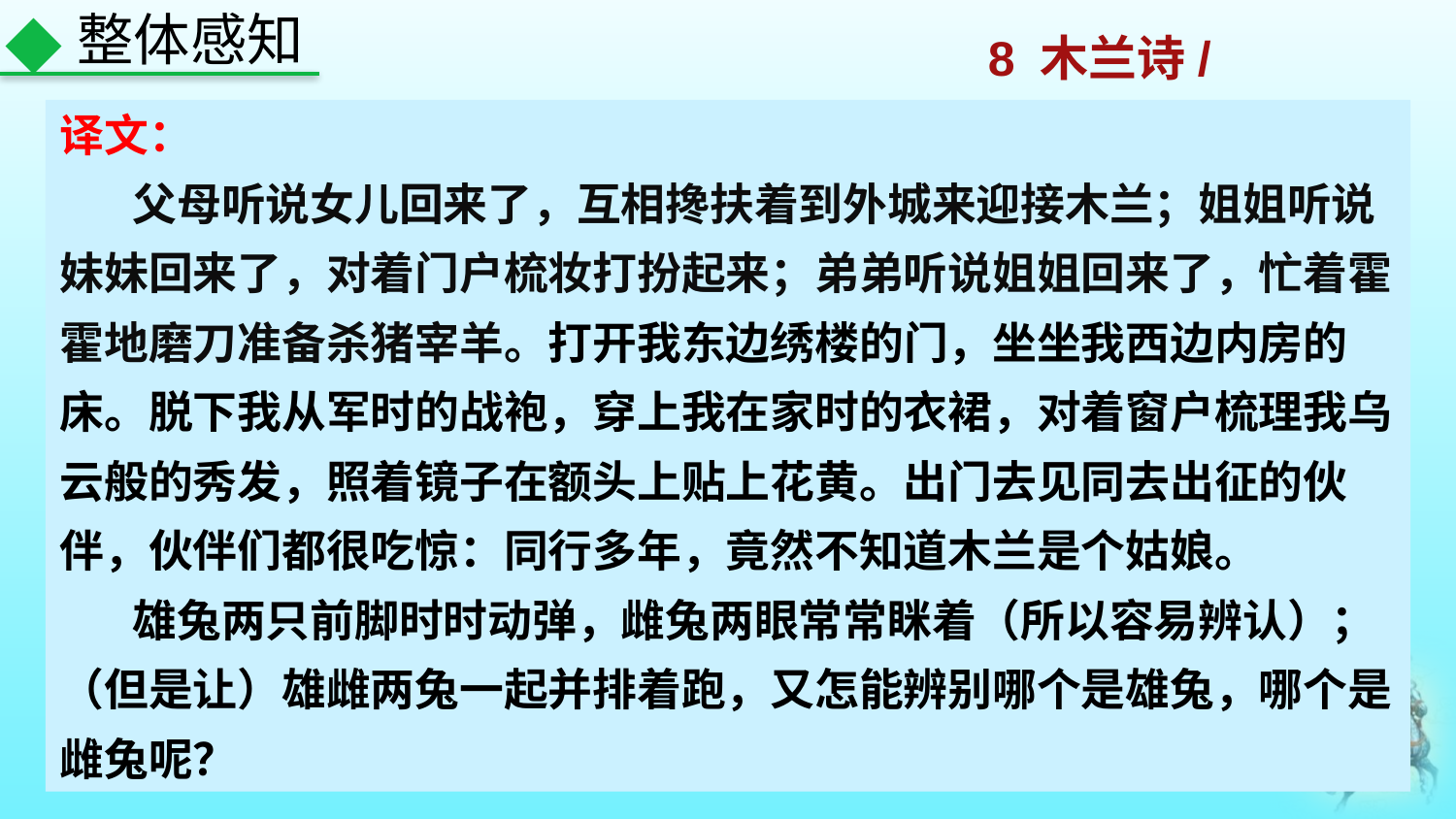

整体感知

译文：
父母听说女儿回来了，互相搀扶着到外城来迎接木兰；姐姐听说妹妹回来了，对着门户梳妆打扮起来；弟弟听说姐姐回来了，忙着霍霍地磨刀准备杀猪宰羊。打开我东边绣楼的门，坐坐我西边内房的床。脱下我从军时的战袍，穿上我在家时的衣裙，对着窗户梳理我乌云般的秀发，照着镜子在额头上贴上花黄。出门去见同去出征的伙伴，伙伴们都很吃惊：同行多年，竟然不知道木兰是个姑娘。
雄兔两只前脚时时动弹，雌兔两眼常常眯着（所以容易辨认）；（但是让）雄雌两兔一起并排着跑，又怎能辨别哪个是雄兔，哪个是雌兔呢？